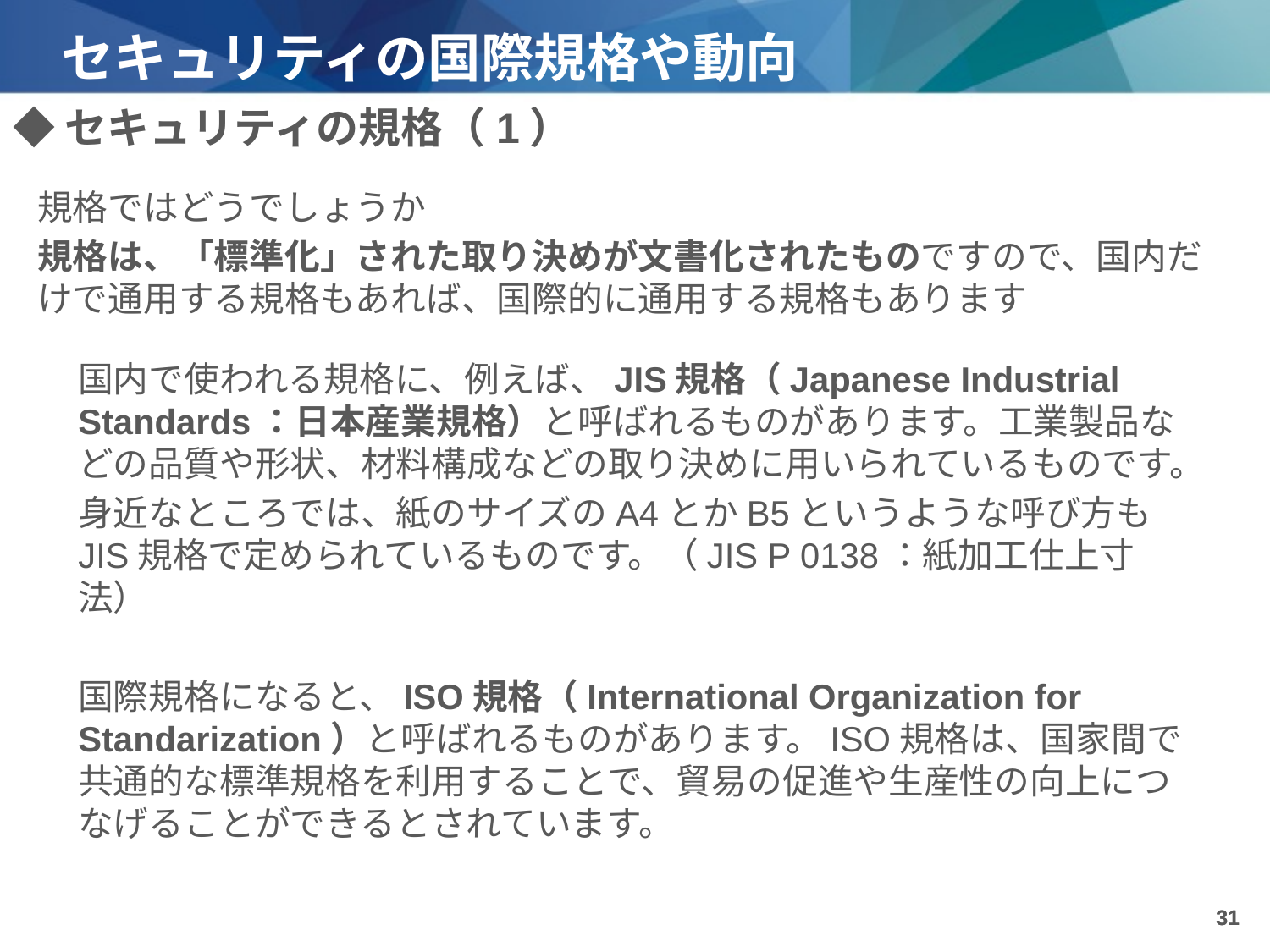

# セキュリティの国際規格や動向
◆セキュリティの規格（1）
規格ではどうでしょうか
規格は、「標準化」された取り決めが文書化されたものですので、国内だけで通用する規格もあれば、国際的に通用する規格もあります
国内で使われる規格に、例えば、JIS規格（Japanese Industrial Standards：日本産業規格）と呼ばれるものがあります。工業製品などの品質や形状、材料構成などの取り決めに用いられているものです。
身近なところでは、紙のサイズのA4とかB5というような呼び方もJIS規格で定められているものです。（JIS P 0138：紙加工仕上寸法）

国際規格になると、ISO規格（International Organization for Standarization）と呼ばれるものがあります。ISO規格は、国家間で共通的な標準規格を利用することで、貿易の促進や生産性の向上につなげることができるとされています。